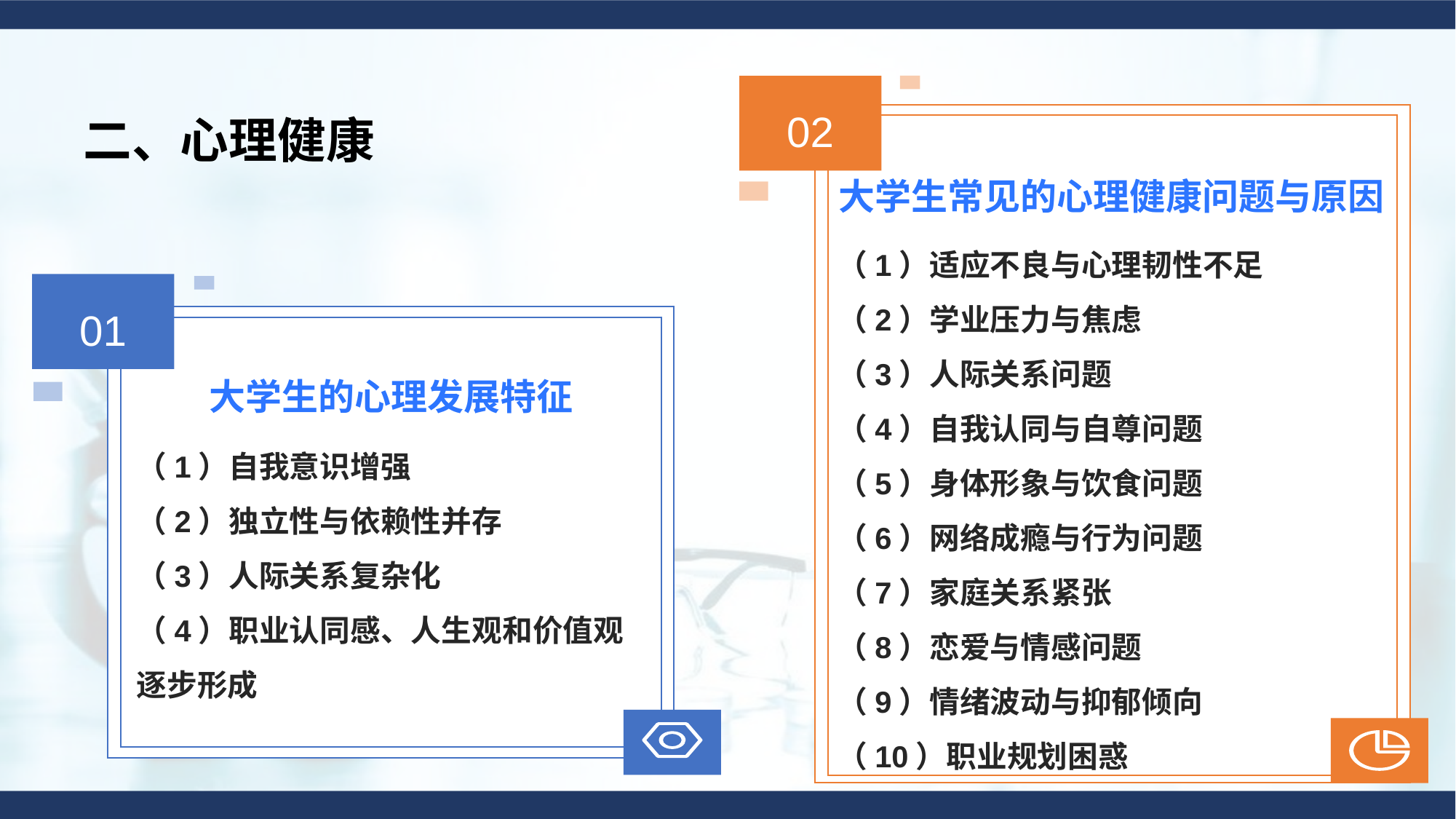

02

大学生常见的心理健康问题与原因

（1）适应不良与心理韧性不足
（2）学业压力与焦虑
（3）人际关系问题
（4）自我认同与自尊问题
（5）身体形象与饮食问题
（6）网络成瘾与行为问题
（7）家庭关系紧张
（8）恋爱与情感问题
（9）情绪波动与抑郁倾向
（10）职业规划困惑

01

大学生的心理发展特征

（1）自我意识增强
（2）独立性与依赖性并存
（3）人际关系复杂化
（4）职业认同感、人生观和价值观逐步形成

二、心理健康